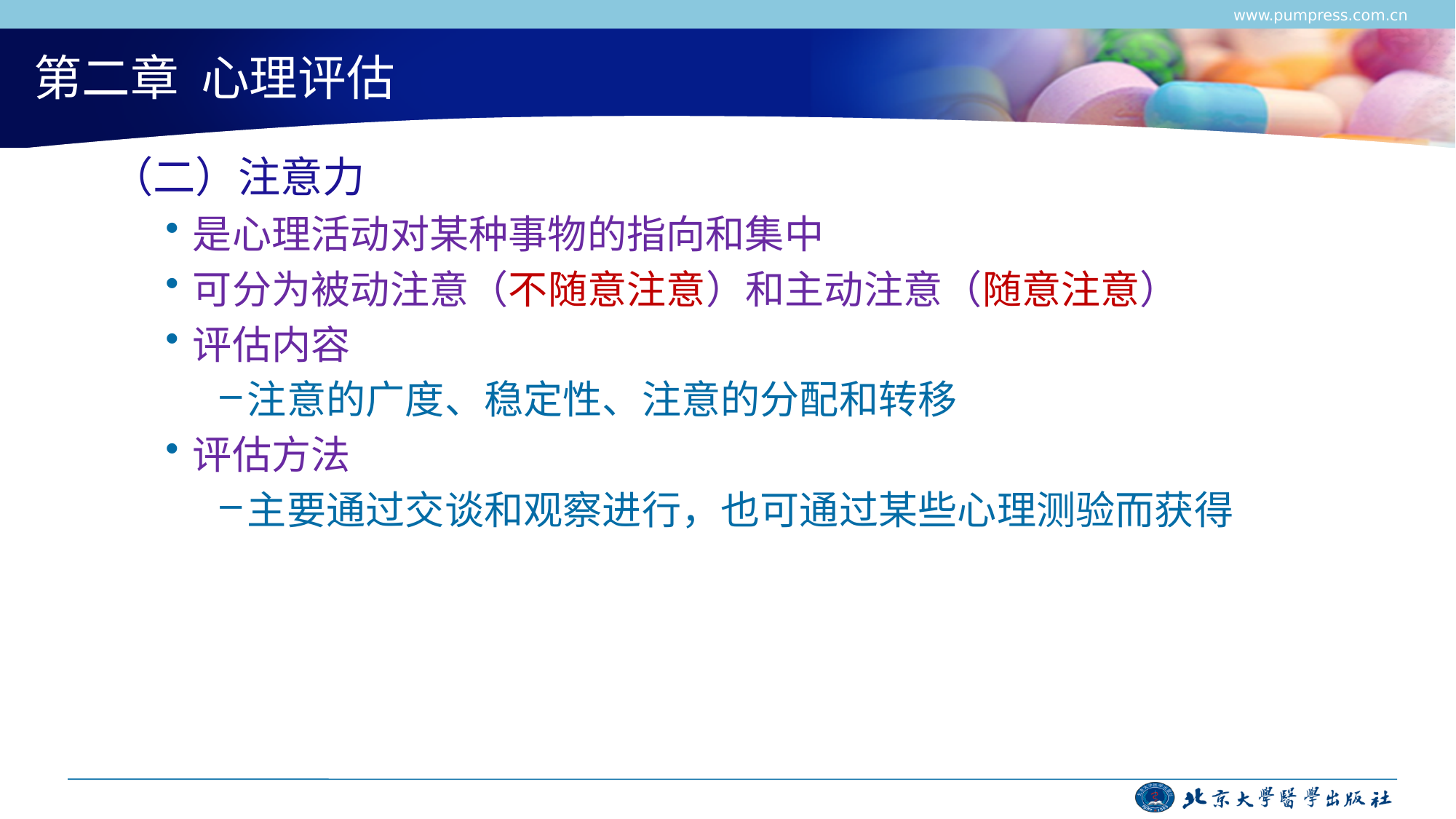

www.pumpress.com.cn
# 第二章  心理评估
（二）注意力
是心理活动对某种事物的指向和集中
可分为被动注意（不随意注意）和主动注意（随意注意）
评估内容
注意的广度、稳定性、注意的分配和转移
评估方法
主要通过交谈和观察进行，也可通过某些心理测验而获得